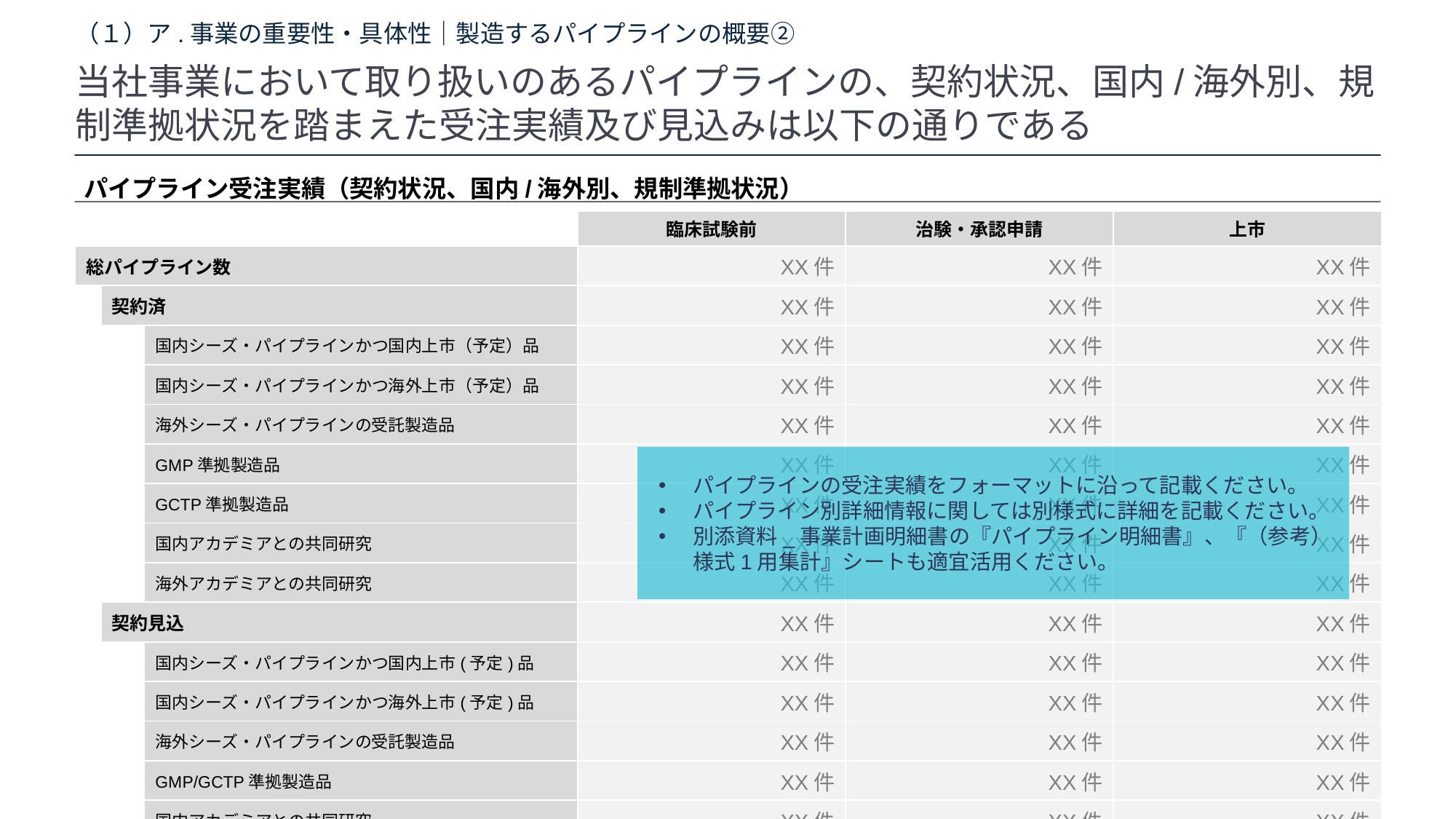

# （１）ア.事業の重要性・具体性｜製造するパイプラインの概要②
当社事業において取り扱いのあるパイプラインの、契約状況、国内/海外別、規制準拠状況を踏まえた受注実績及び見込みは以下の通りである
パイプライン受注実績（契約状況、国内/海外別、規制準拠状況）
|  |  |  | 臨床試験前 | 治験・承認申請 | 上市 |
| --- | --- | --- | --- | --- | --- |
| 総パイプライン数 |  |  | XX件 | XX件 | XX件 |
|  | 契約済 |  | XX件 | XX件 | XX件 |
|  |  | 国内シーズ・パイプラインかつ国内上市（予定）品 | XX件 | XX件 | XX件 |
|  |  | 国内シーズ・パイプラインかつ海外上市（予定）品 | XX件 | XX件 | XX件 |
|  |  | 海外シーズ・パイプラインの受託製造品 | XX件 | XX件 | XX件 |
|  |  | GMP準拠製造品 | XX件 | XX件 | XX件 |
|  |  | GCTP準拠製造品 | XX件 | XX件 | XX件 |
|  |  | 国内アカデミアとの共同研究 | XX件 | XX件 | XX件 |
|  |  | 海外アカデミアとの共同研究 | XX件 | XX件 | XX件 |
|  | 契約見込 |  | XX件 | XX件 | XX件 |
|  |  | 国内シーズ・パイプラインかつ国内上市(予定)品 | XX件 | XX件 | XX件 |
|  |  | 国内シーズ・パイプラインかつ海外上市(予定)品 | XX件 | XX件 | XX件 |
|  |  | 海外シーズ・パイプラインの受託製造品 | XX件 | XX件 | XX件 |
|  |  | GMP/GCTP準拠製造品 | XX件 | XX件 | XX件 |
|  |  | 国内アカデミアとの共同研究 | XX件 | XX件 | XX件 |
|  |  | 海外アカデミアとの共同研究 | XX件 | XX件 | XX件 |
パイプラインの受注実績をフォーマットに沿って記載ください。
パイプライン別詳細情報に関しては別様式に詳細を記載ください。
別添資料_事業計画明細書の『パイプライン明細書』、『（参考）様式1用集計』シートも適宜活用ください。